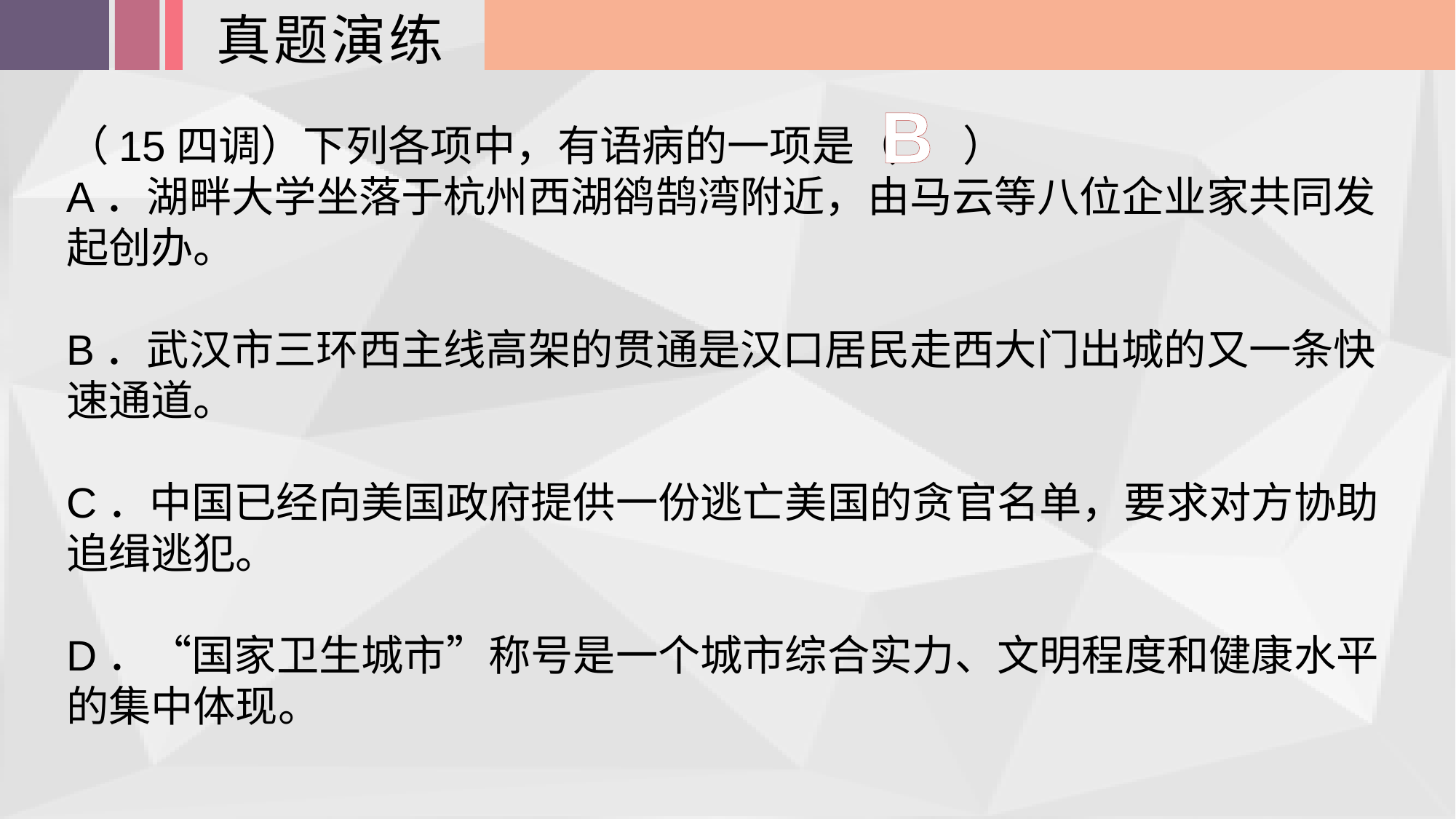

真题演练

B
（15四调）下列各项中，有语病的一项是（       ）
A．湖畔大学坐落于杭州西湖鹆鹄湾附近，由马云等八位企业家共同发起创办。

B．武汉市三环西主线高架的贯通是汉口居民走西大门出城的又一条快速通道。

C．中国已经向美国政府提供一份逃亡美国的贪官名单，要求对方协助追缉逃犯。

D．“国家卫生城市”称号是一个城市综合实力、文明程度和健康水平的集中体现。